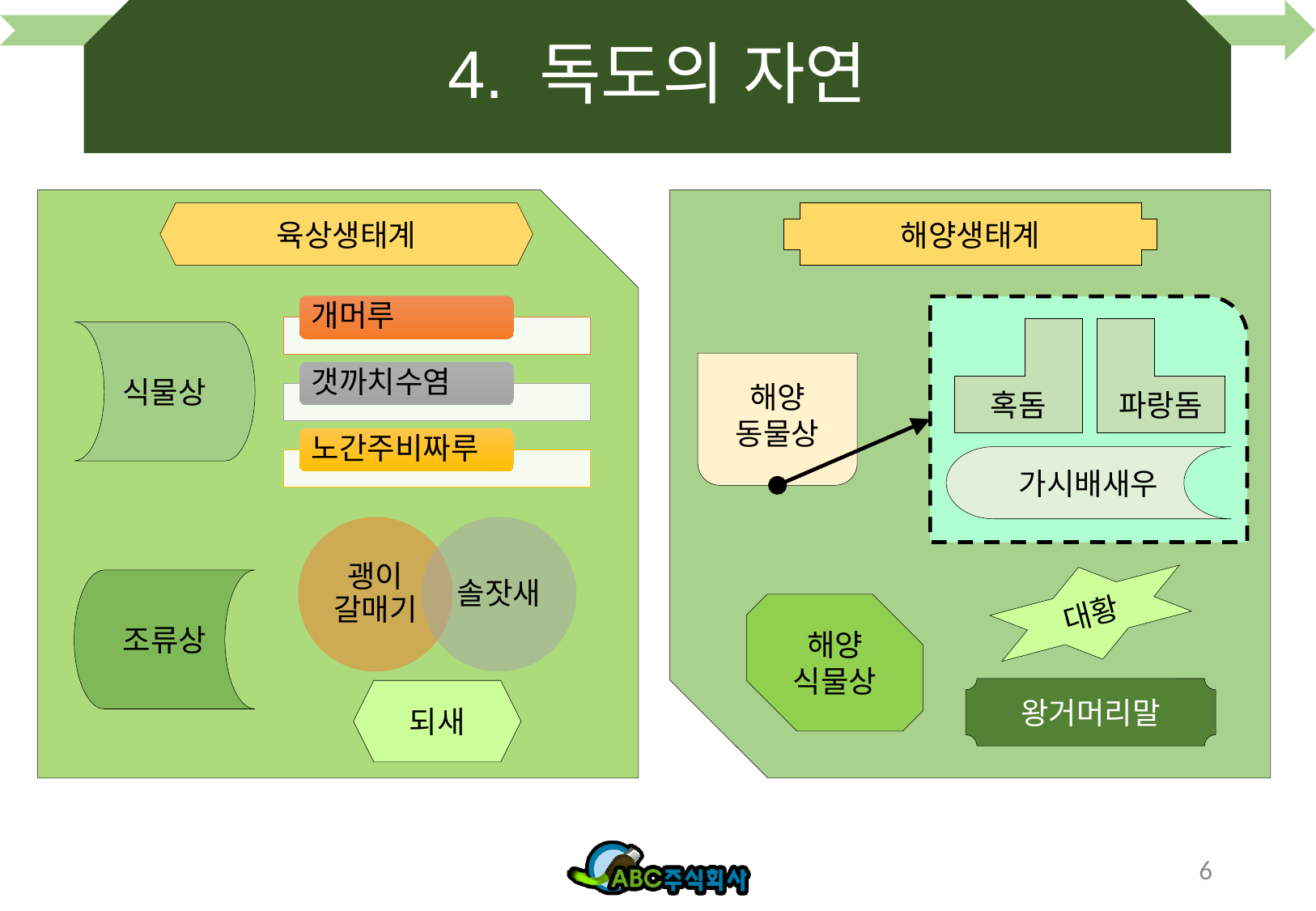

# 4. 독도의 자연

육상생태계
해양생태계
개머루
갯까치수염
노간주비짜루

혹돔
파랑돔
식물상

해양
동물상
가시배새우
괭이
갈매기
솔잣새
대황
조류상
해양
식물상
왕거머리말
되새
6